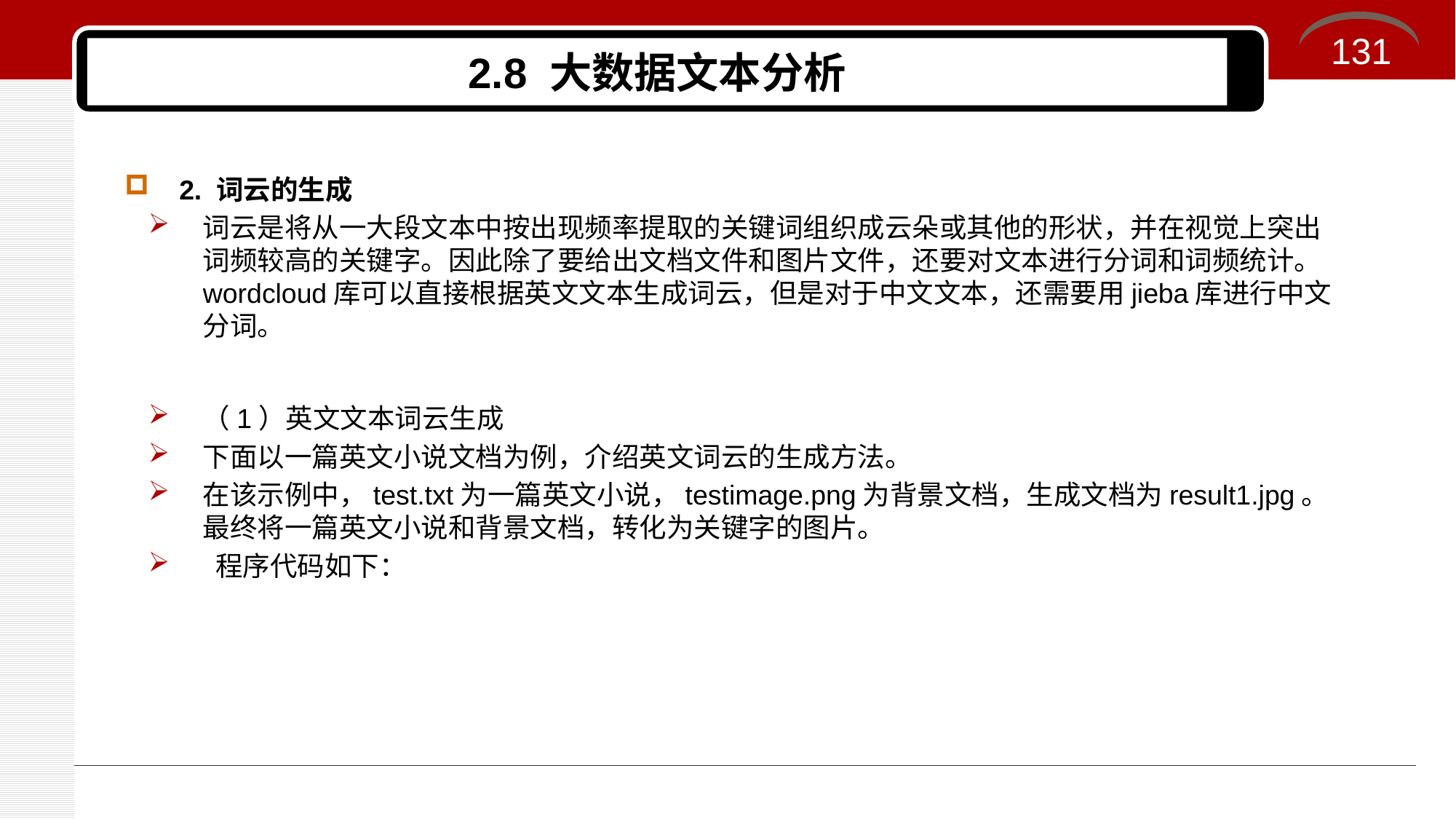

131
# 2.8 大数据文本分析

2. 词云的生成
词云是将从一大段文本中按出现频率提取的关键词组织成云朵或其他的形状，并在视觉上突出词频较高的关键字。因此除了要给出文档文件和图片文件，还要对文本进行分词和词频统计。wordcloud库可以直接根据英文文本生成词云，但是对于中文文本，还需要用jieba库进行中文分词。

（1）英文文本词云生成
下面以一篇英文小说文档为例，介绍英文词云的生成方法。
在该示例中，test.txt为一篇英文小说，testimage.png为背景文档，生成文档为result1.jpg。最终将一篇英文小说和背景文档，转化为关键字的图片。
 程序代码如下：